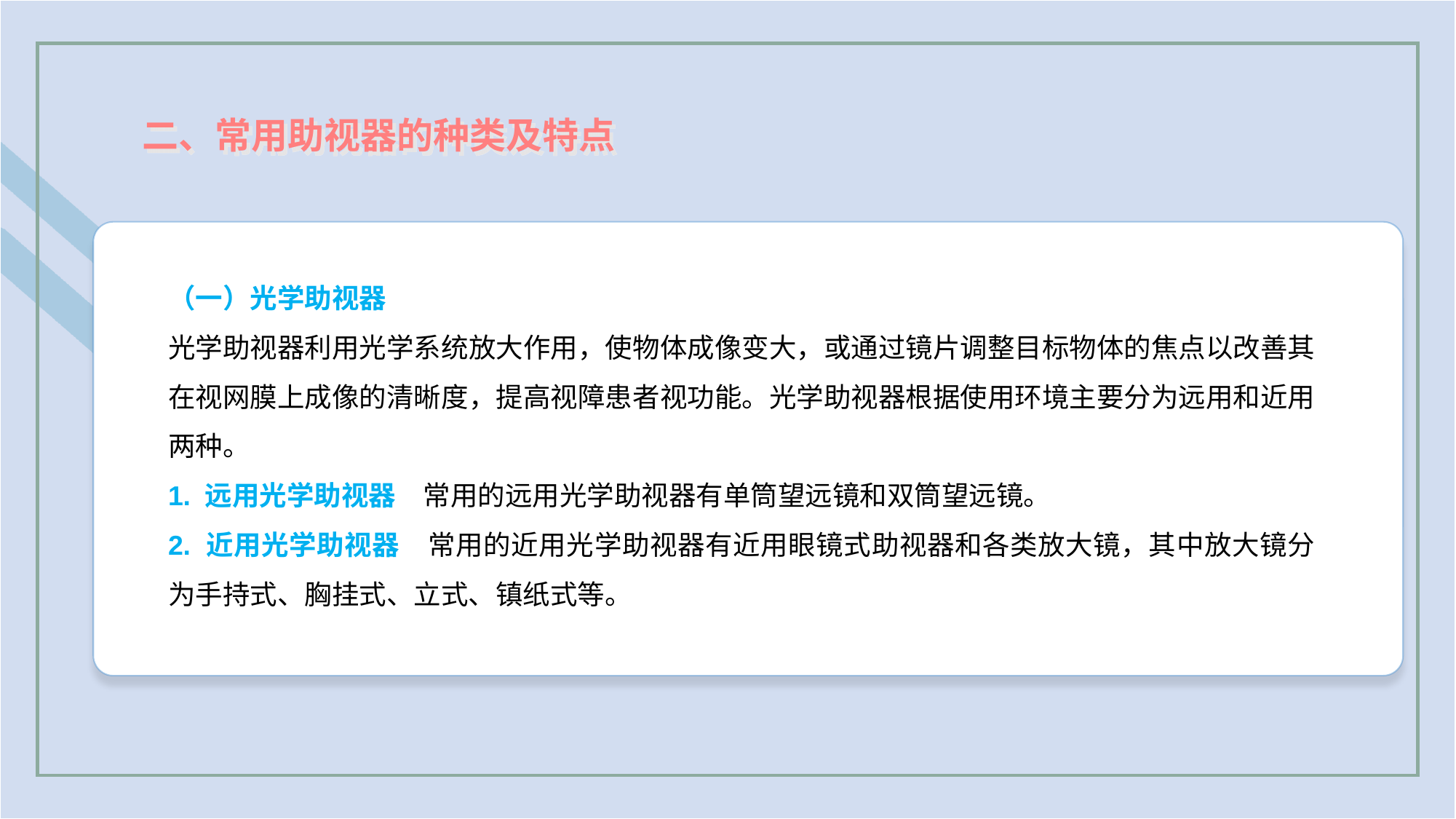

二、常用助视器的种类及特点

（一）光学助视器
光学助视器利用光学系统放大作用，使物体成像变大，或通过镜片调整目标物体的焦点以改善其在视网膜上成像的清晰度，提高视障患者视功能。光学助视器根据使用环境主要分为远用和近用两种。
1. 远用光学助视器　常用的远用光学助视器有单筒望远镜和双筒望远镜。
2. 近用光学助视器　常用的近用光学助视器有近用眼镜式助视器和各类放大镜，其中放大镜分为手持式、胸挂式、立式、镇纸式等。